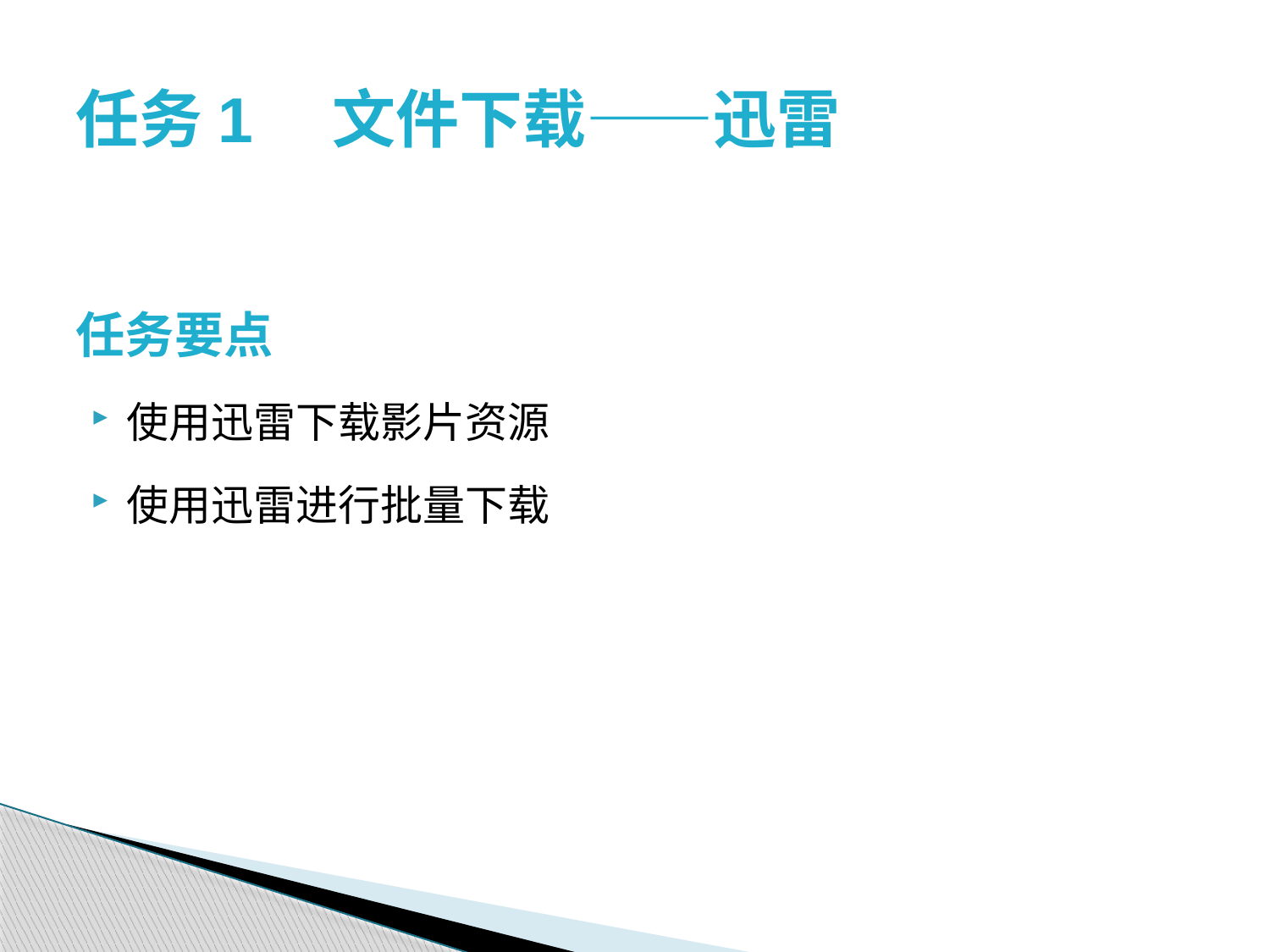

# 任务1　文件下载——迅雷
任务要点
使用迅雷下载影片资源
使用迅雷进行批量下载